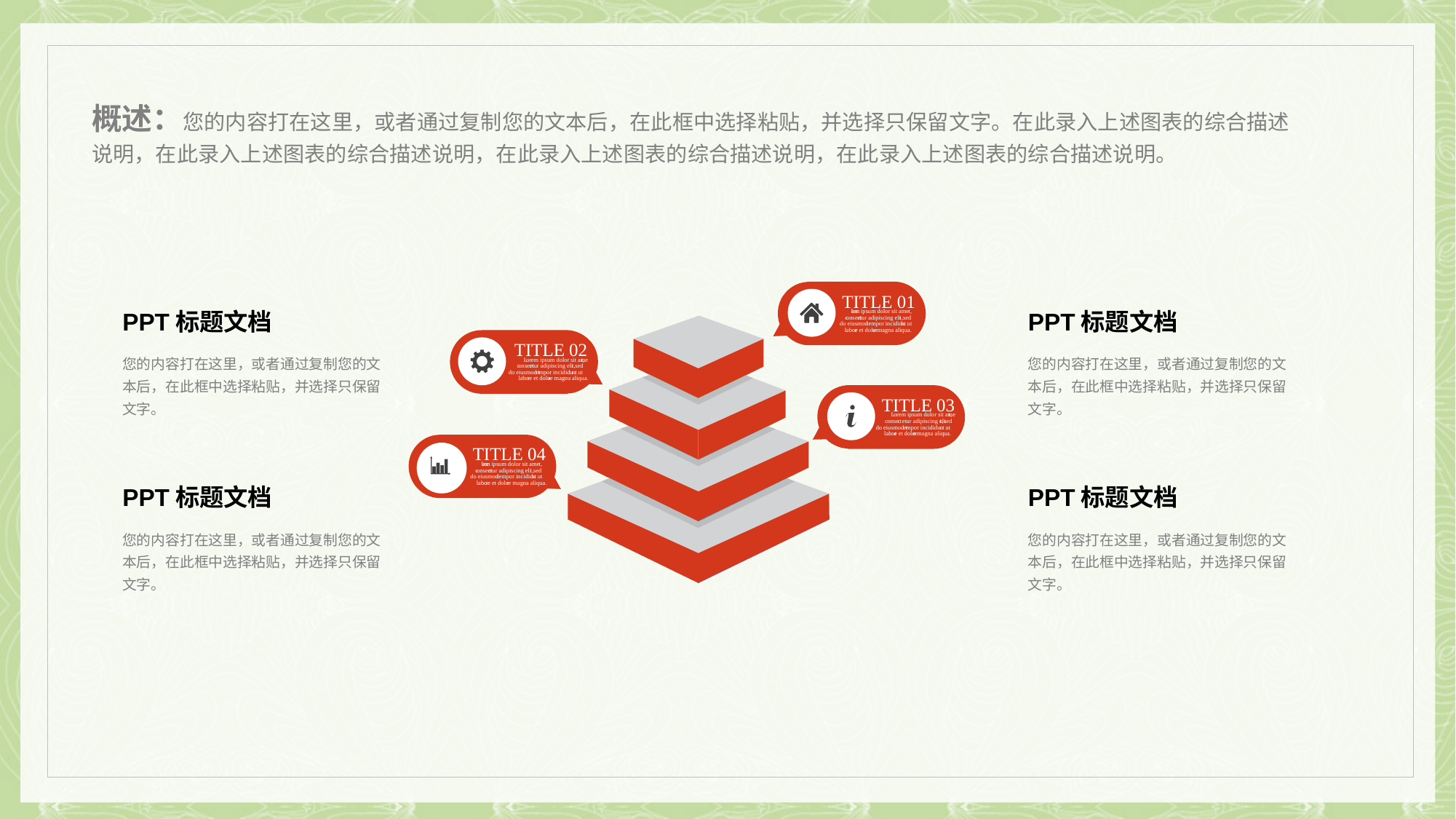

概述：您的内容打在这里，或者通过复制您的文本后，在此框中选择粘贴，并选择只保留文字。在此录入上述图表的综合描述说明，在此录入上述图表的综合描述说明，在此录入上述图表的综合描述说明，在此录入上述图表的综合描述说明。

TITLE 01

L
o
r
em ipsum dolor sit ame
t
,
c
onse
c
t
etur adipiscing eli
t
,
 sed

do eiusmod
t
empor incididu
n
t ut
labo
r
e et dolo
r
e magna aliqua.

TITLE 02

L
o
r
em ipsum dolor sit ame
t
,

c
onse
c
t
etur adipiscing eli
t
,
 sed
do eiusmod
t
empor incididu
n
t ut
labo
r
e et dolo
r
e magna aliqua.

TITLE 03

L
o
r
em ipsum dolor sit ame
t
,

c
onse
c
t
etur adipiscing eli
t
,
 sed
do eiusmod
t
empor incididu
n
t ut

labo
r
e et dolo
r
e magna aliqua.

TITLE 04

L
o
r
em ipsum dolor sit ame
t
,
c
onse
c
t
etur adipiscing eli
t
,
 sed
do eiusmod
t
empor incididu
n
t ut

labo
r
e et dolo
r
e magna aliqua.

PPT标题文档
您的内容打在这里，或者通过复制您的文本后，在此框中选择粘贴，并选择只保留文字。
PPT标题文档
您的内容打在这里，或者通过复制您的文本后，在此框中选择粘贴，并选择只保留文字。
PPT标题文档
您的内容打在这里，或者通过复制您的文本后，在此框中选择粘贴，并选择只保留文字。
PPT标题文档
您的内容打在这里，或者通过复制您的文本后，在此框中选择粘贴，并选择只保留文字。